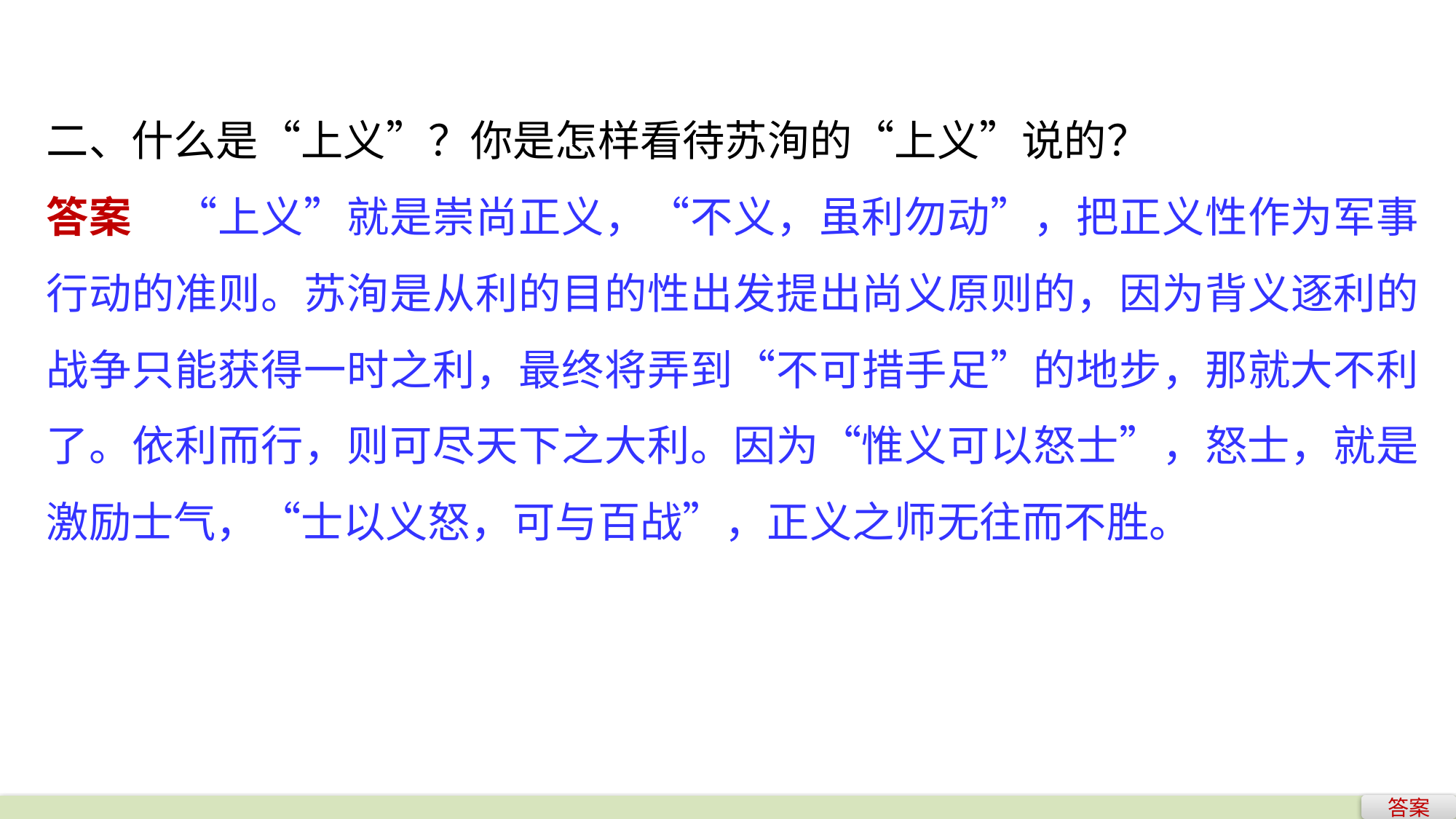

二、什么是“上义”？你是怎样看待苏洵的“上义”说的？
答案　“上义”就是崇尚正义，“不义，虽利勿动”，把正义性作为军事行动的准则。苏洵是从利的目的性出发提出尚义原则的，因为背义逐利的战争只能获得一时之利，最终将弄到“不可措手足”的地步，那就大不利了。依利而行，则可尽天下之大利。因为“惟义可以怒士”，怒士，就是激励士气，“士以义怒，可与百战”，正义之师无往而不胜。
答案